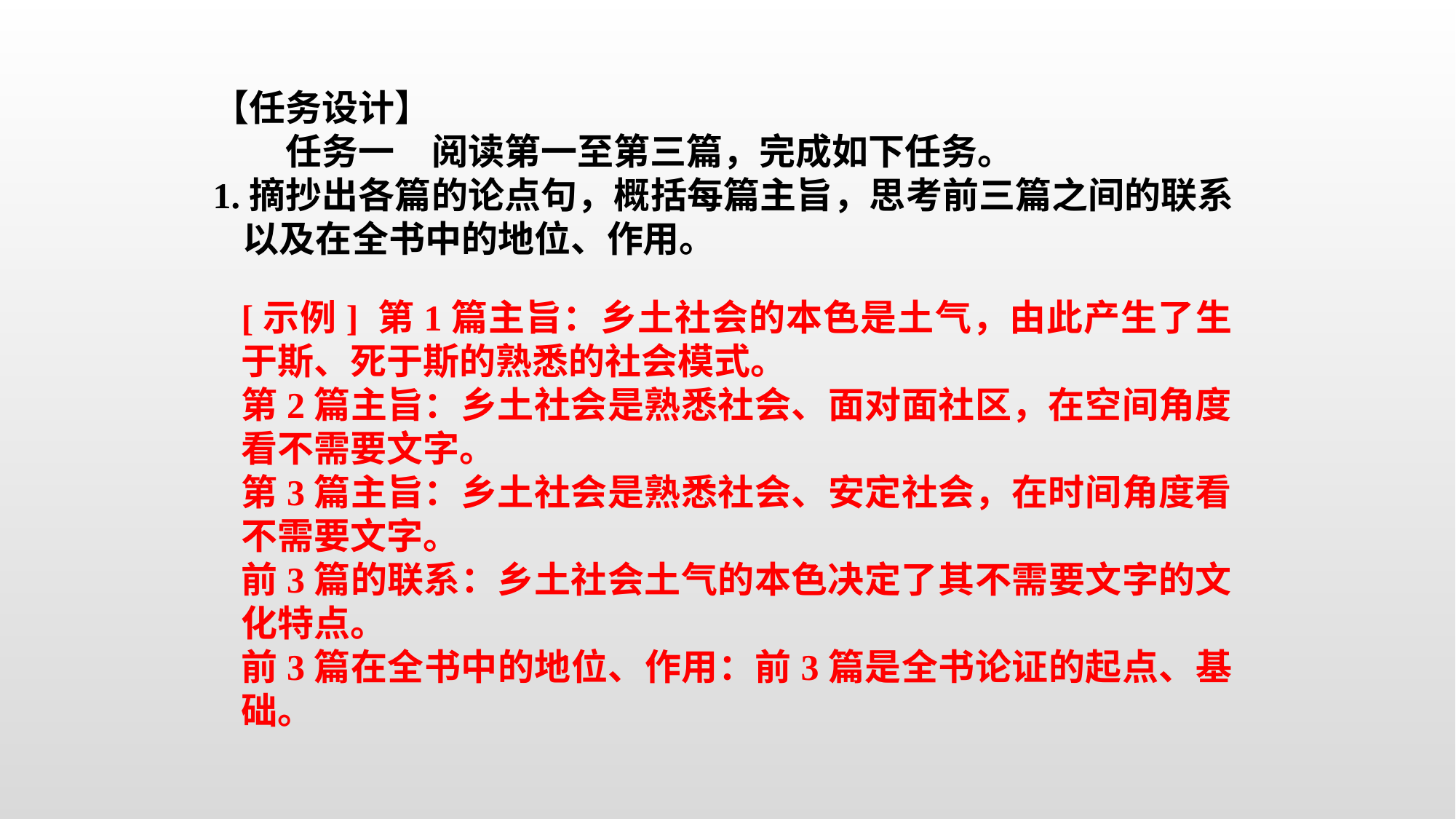

【任务设计】
任务一　阅读第一至第三篇，完成如下任务。
1.摘抄出各篇的论点句，概括每篇主旨，思考前三篇之间的联系以及在全书中的地位、作用。
[示例] 第1篇主旨：乡土社会的本色是土气，由此产生了生于斯、死于斯的熟悉的社会模式。
第2篇主旨：乡土社会是熟悉社会、面对面社区，在空间角度看不需要文字。
第3篇主旨：乡土社会是熟悉社会、安定社会，在时间角度看不需要文字。
前3篇的联系：乡土社会土气的本色决定了其不需要文字的文化特点。
前3篇在全书中的地位、作用：前3篇是全书论证的起点、基础。